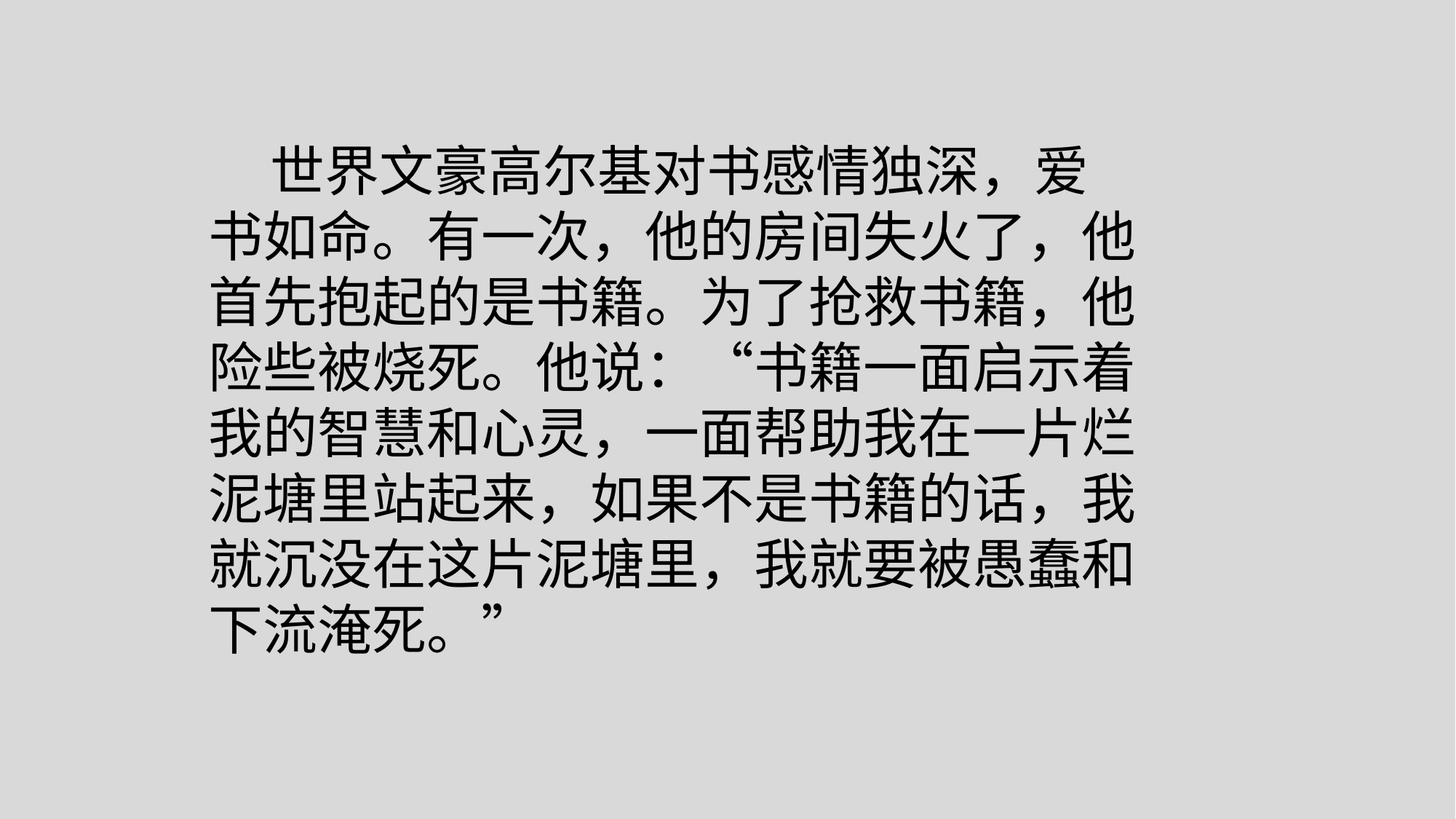

世界文豪高尔基对书感情独深，爱书如命。有一次，他的房间失火了，他首先抱起的是书籍。为了抢救书籍，他险些被烧死。他说：“书籍一面启示着我的智慧和心灵，一面帮助我在一片烂泥塘里站起来，如果不是书籍的话，我就沉没在这片泥塘里，我就要被愚蠢和下流淹死。”